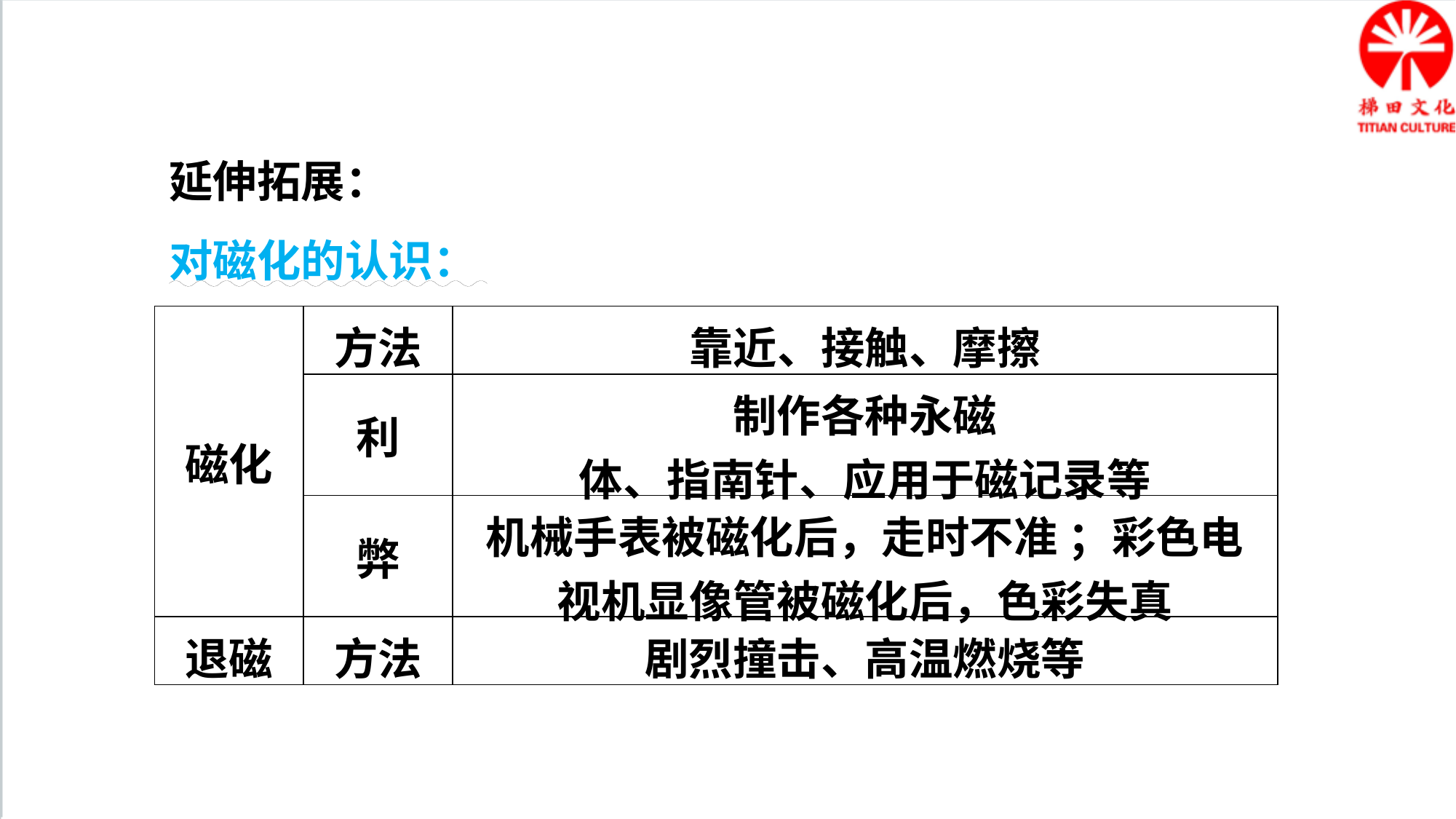

延伸拓展：
对磁化的认识：
| 磁化 | 方法 | 靠近、接触、摩擦 |
| --- | --- | --- |
|  | 利 | 制作各种永磁 体、指南针、应用于磁记录等 |
|  | 弊 | 机械手表被磁化后，走时不准 ；彩色电视机显像管被磁化后，色彩失真 |
| 退磁 | 方法 | 剧烈撞击、高温燃烧等 |